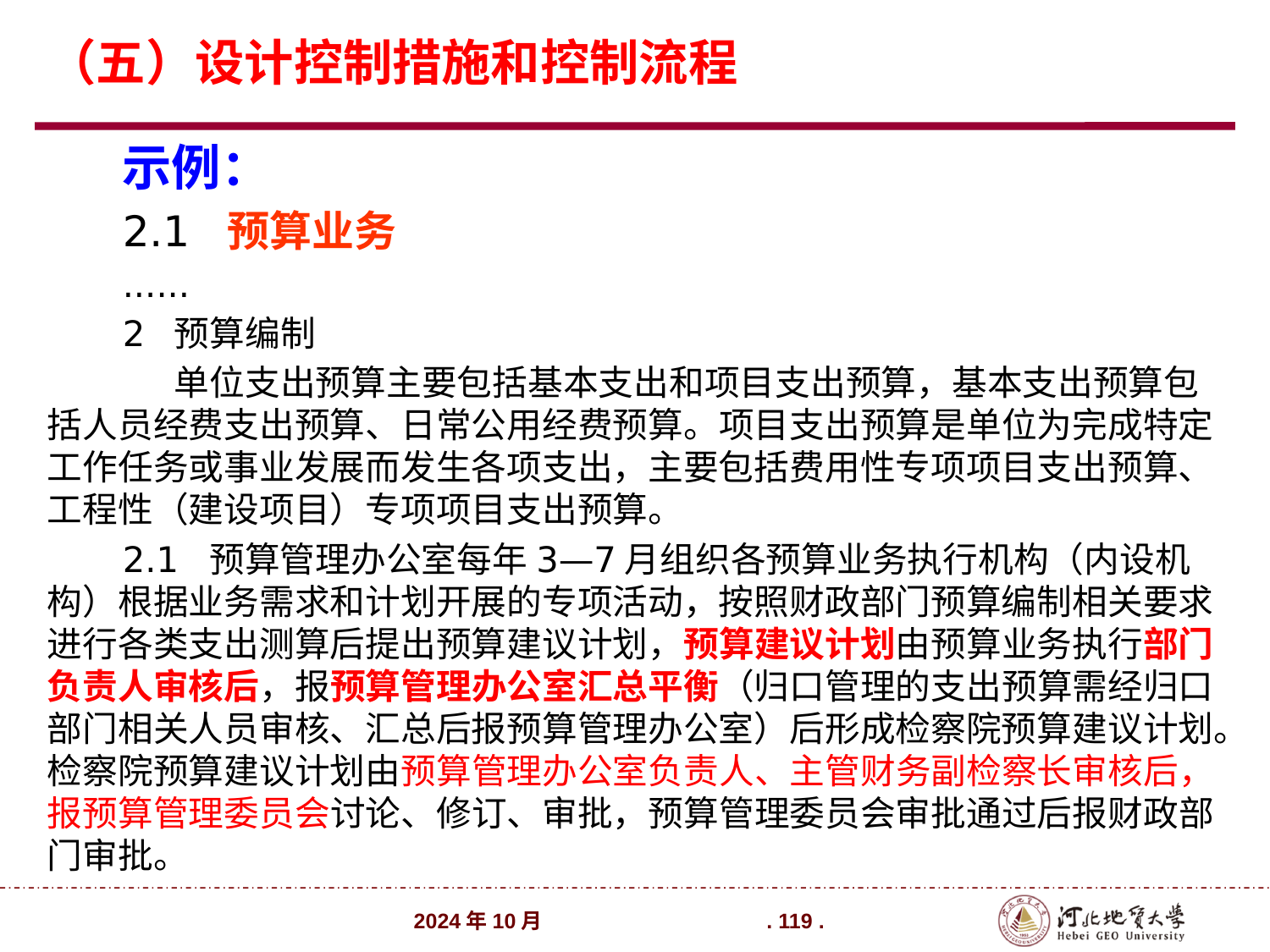

# （五）设计控制措施和控制流程
示例：
2.1  预算业务
......
2	预算编制
	单位支出预算主要包括基本支出和项目支出预算，基本支出预算包括人员经费支出预算、日常公用经费预算。项目支出预算是单位为完成特定工作任务或事业发展而发生各项支出，主要包括费用性专项项目支出预算、工程性（建设项目）专项项目支出预算。
2.1  预算管理办公室每年3—7月组织各预算业务执行机构（内设机构）根据业务需求和计划开展的专项活动，按照财政部门预算编制相关要求进行各类支出测算后提出预算建议计划，预算建议计划由预算业务执行部门负责人审核后，报预算管理办公室汇总平衡（归口管理的支出预算需经归口部门相关人员审核、汇总后报预算管理办公室）后形成检察院预算建议计划。检察院预算建议计划由预算管理办公室负责人、主管财务副检察长审核后，报预算管理委员会讨论、修订、审批，预算管理委员会审批通过后报财政部门审批。
2024年10月                                             . 119 .